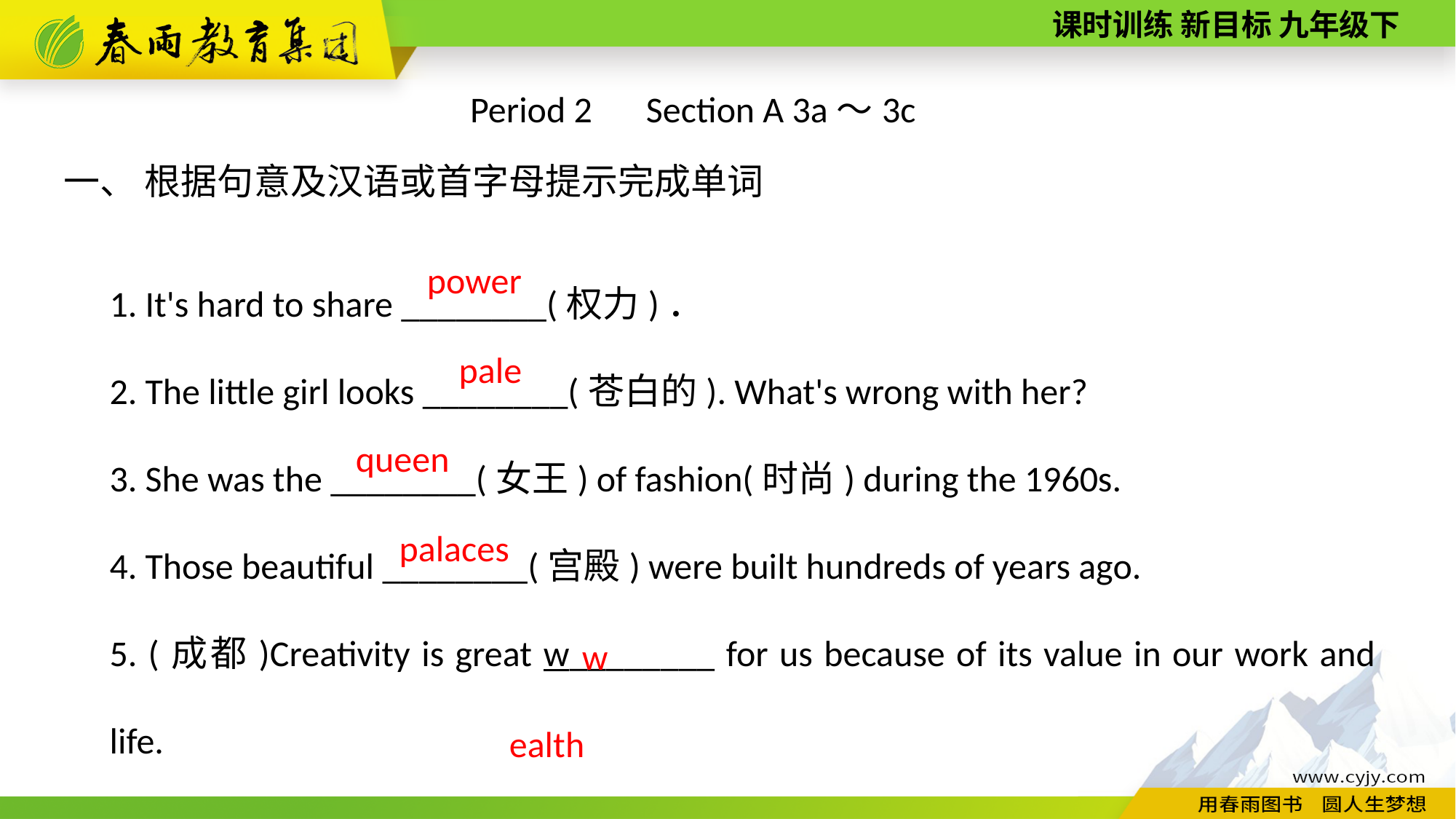

Period 2　Section A 3a～3c
一、 根据句意及汉语或首字母提示完成单词
1. It's hard to share ________(权力)．
2. The little girl looks ________(苍白的). What's wrong with her?
3. She was the ________(女王) of fashion(时尚) during the 1960s.
4. Those beautiful ________(宫殿) were built hundreds of years ago.
5. (成都)Creativity is great w________ for us because of its value in our work and life.
power
pale
queen
palaces
wealth